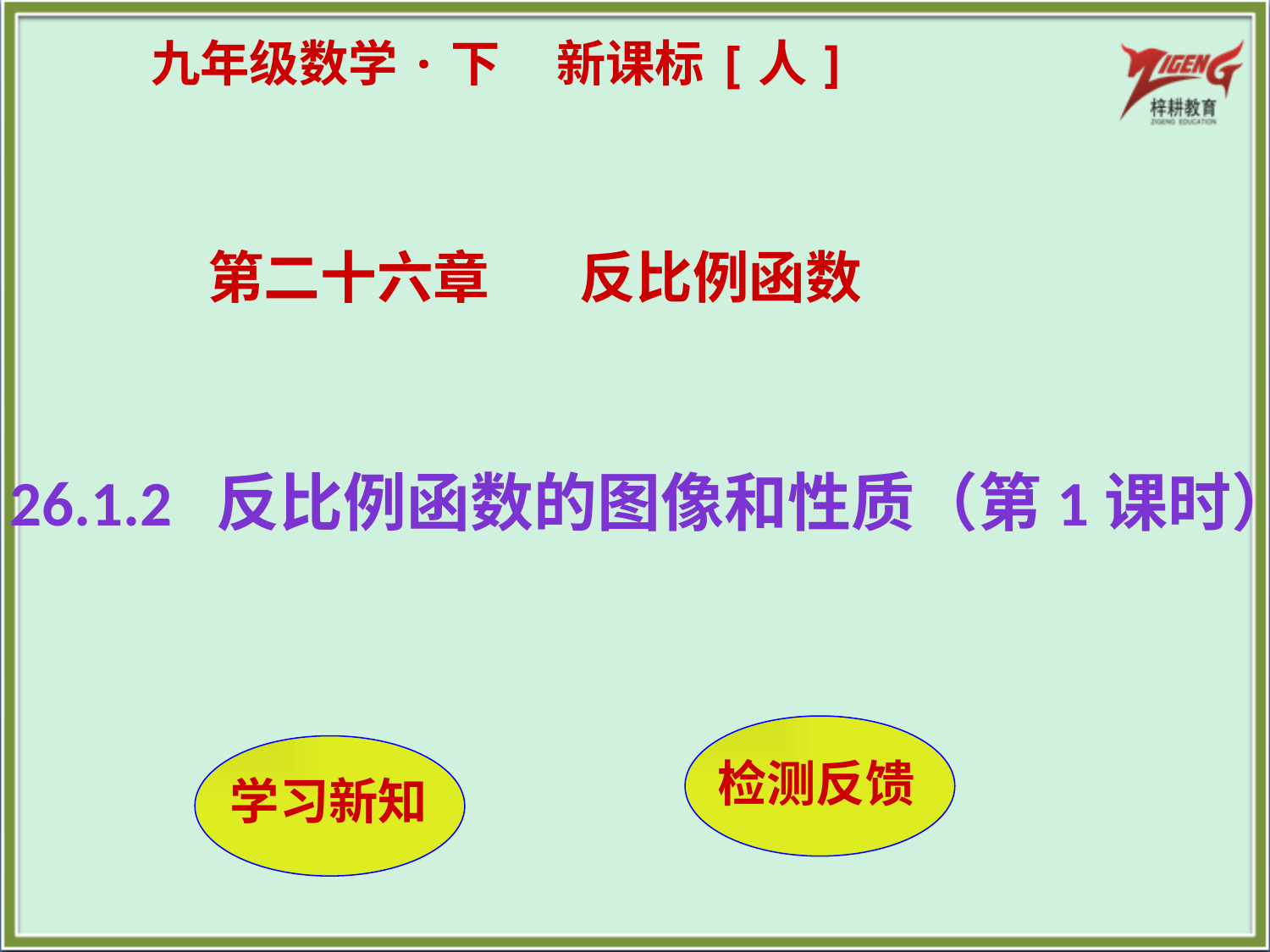

九年级数学·下     新课标[人]
第二十六章       反比例函数
26.1.2  反比例函数的图像和性质（第1课时）

检测反馈

 学习新知